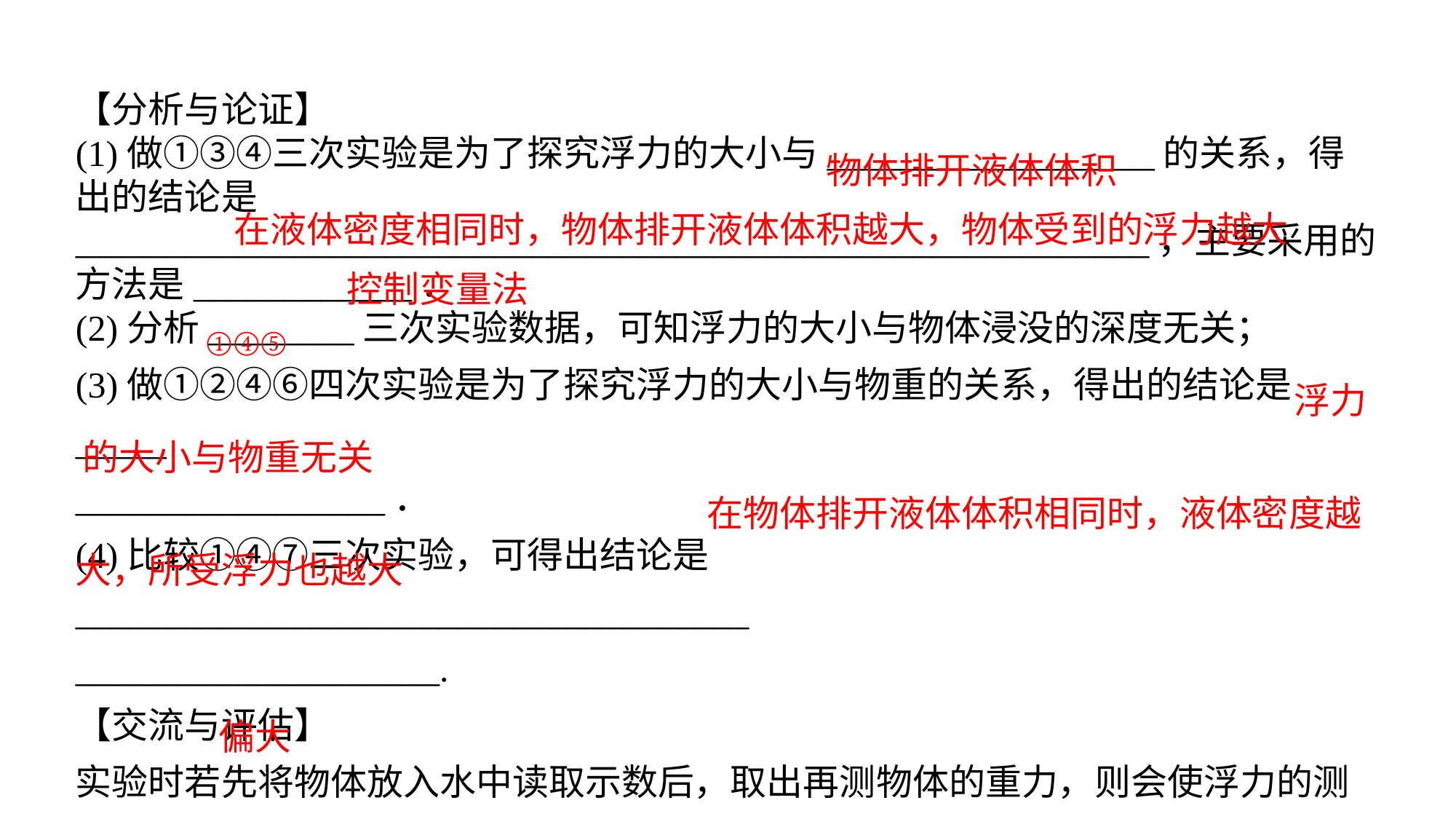

【分析与论证】(1)做①③④三次实验是为了探究浮力的大小与__________________的关系，得出的结论是___________________________________________________________，主要采用的方法是____________．(2)分析________三次实验数据，可知浮力的大小与物体浸没的深度无关；(3)做①②④⑥四次实验是为了探究浮力的大小与物重的关系，得出的结论是_____
_________________．(4)比较①④⑦三次实验，可得出结论是_____________________________________
____________________.
【交流与评估】实验时若先将物体放入水中读取示数后，取出再测物体的重力，则会使浮力的测量结果________(选填“偏大”或“偏小”)．
物体排开液体体积
在液体密度相同时，物体排开液体体积越大，物体受到的浮力越大
控制变量法
①④⑤
                                                                                                                                                   浮力的大小与物重无关
                                                                            在物体排开液体体积相同时，液体密度越大，所受浮力也越大
偏大